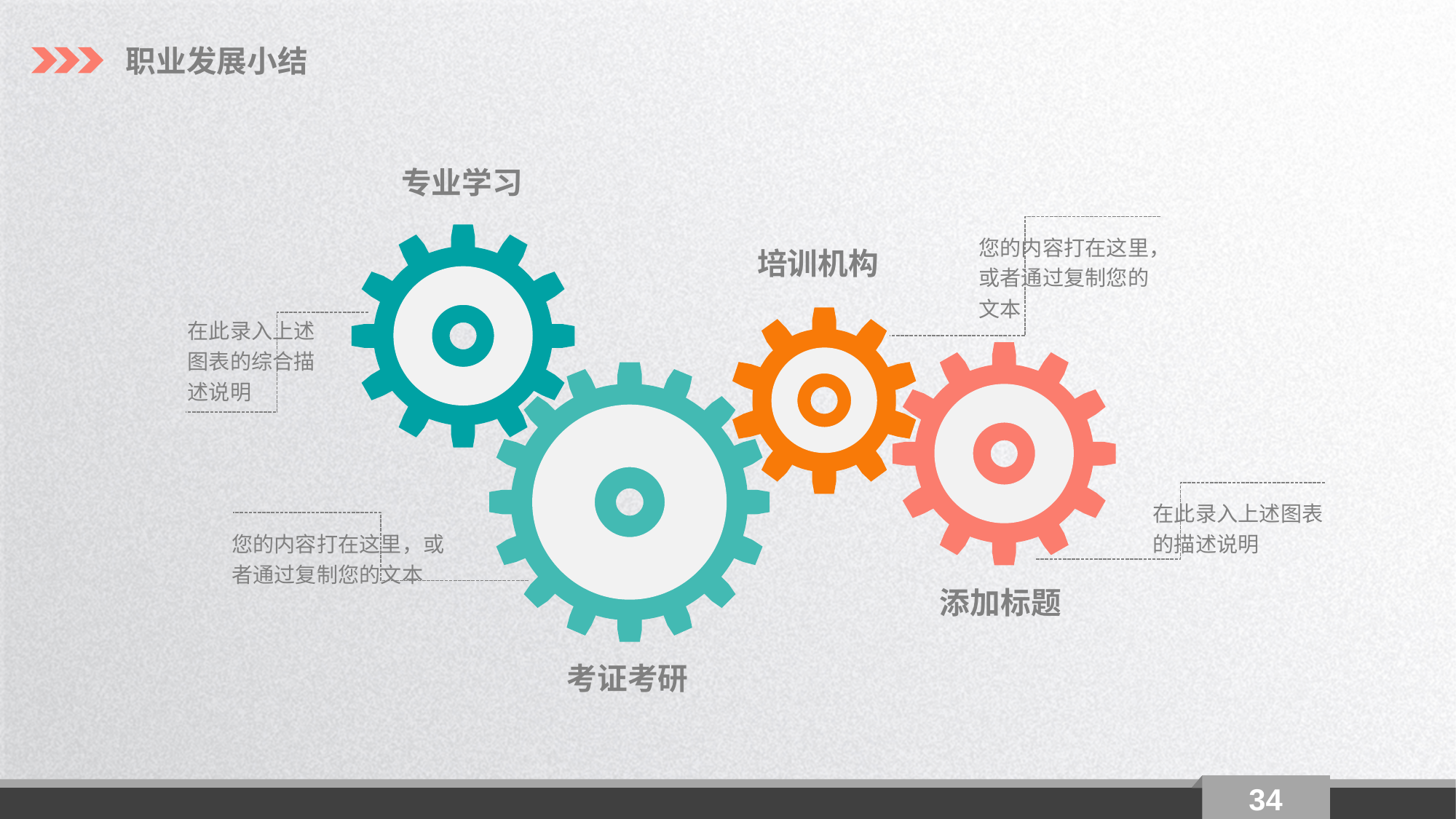

职业发展小结

专业学习
您的内容打在这里，或者通过复制您的文本

培训机构
在此录入上述图表的综合描述说明

在此录入上述图表的描述说明
您的内容打在这里，或者通过复制您的文本
添加标题
考证考研

34